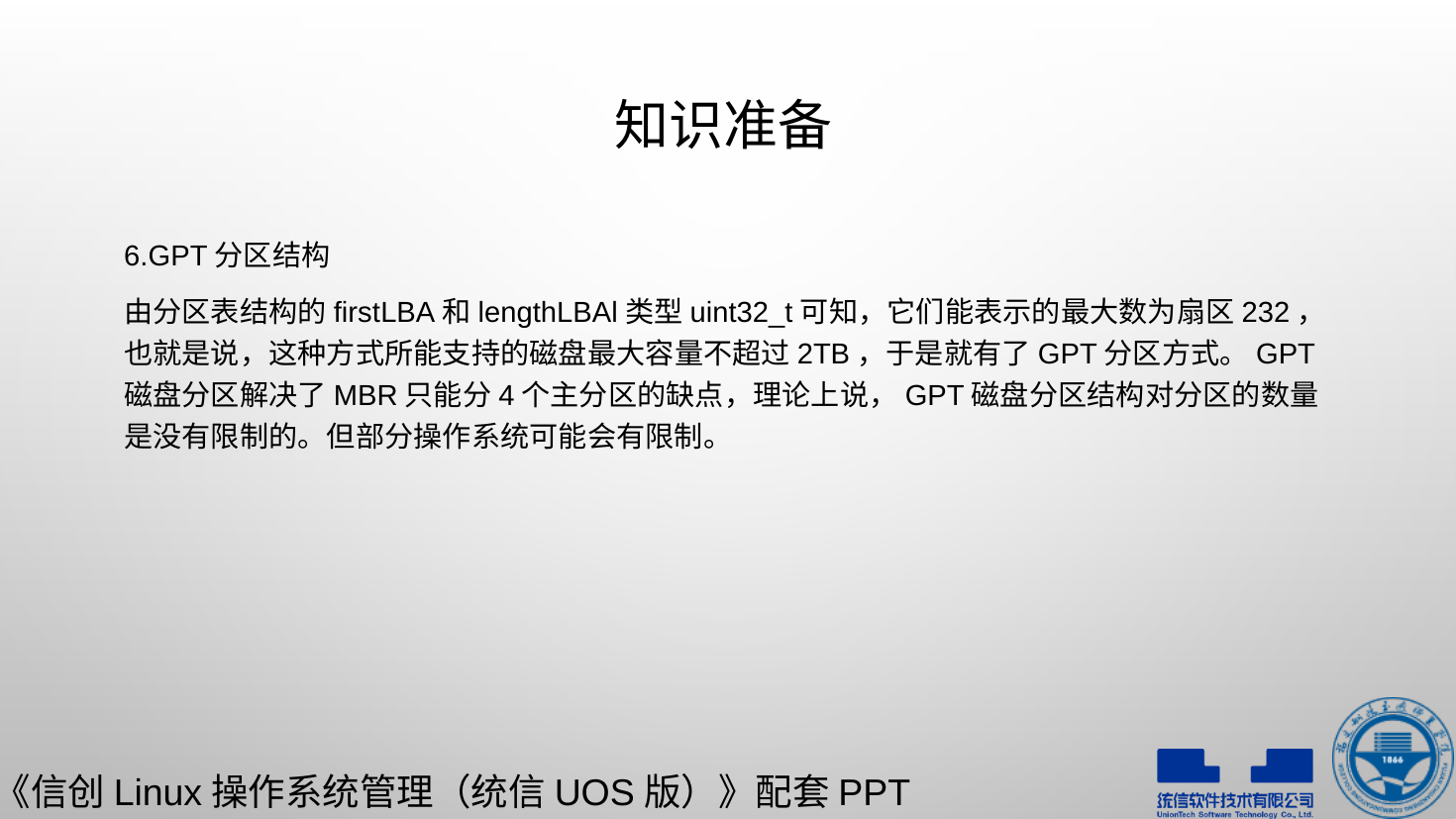

# 知识准备
6.GPT分区结构
由分区表结构的firstLBA和lengthLBAl类型uint32_t可知，它们能表示的最大数为扇区232，也就是说，这种方式所能支持的磁盘最大容量不超过2TB，于是就有了GPT分区方式。GPT磁盘分区解决了MBR只能分4个主分区的缺点，理论上说，GPT磁盘分区结构对分区的数量是没有限制的。但部分操作系统可能会有限制。